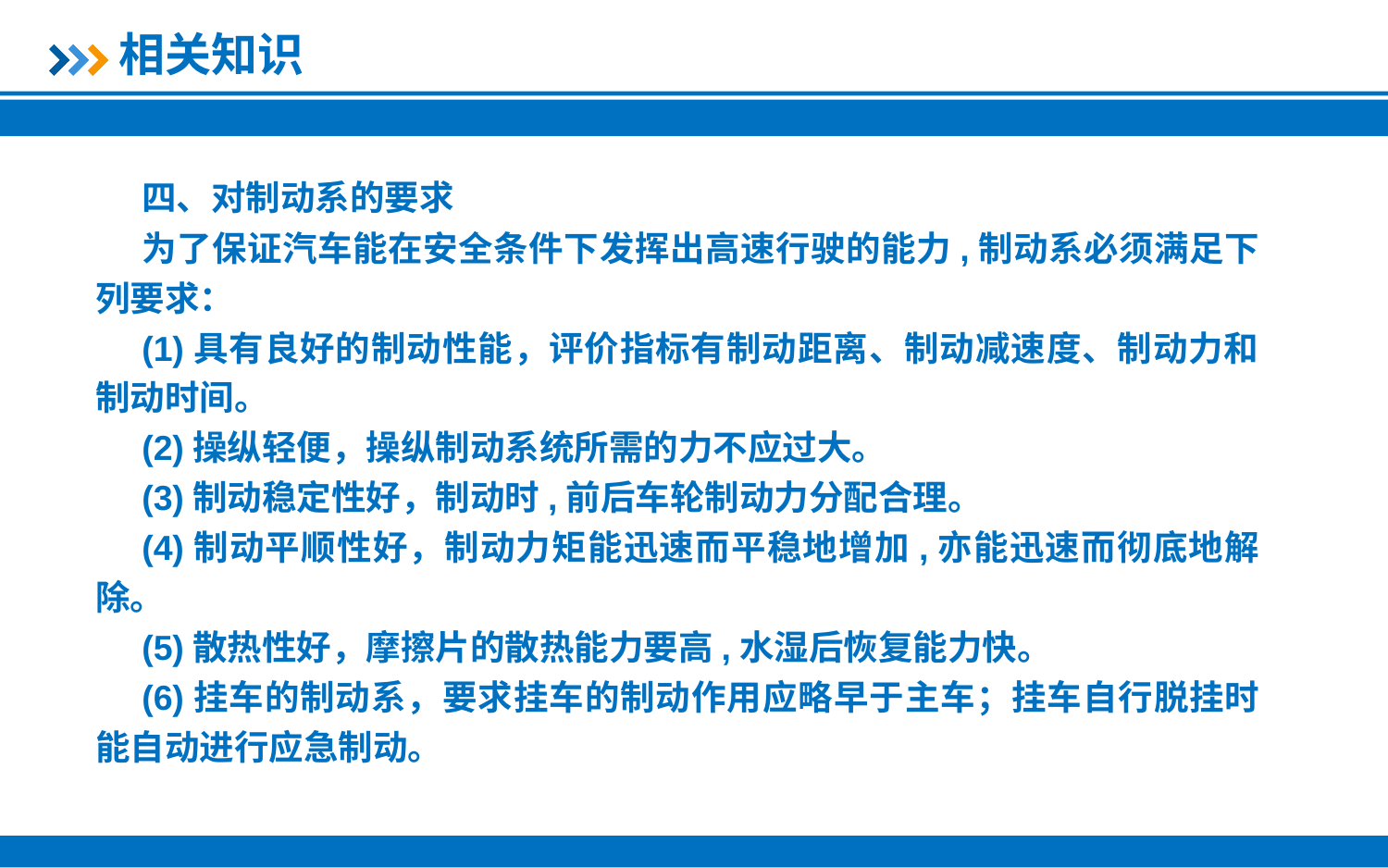

相关知识
四、对制动系的要求
为了保证汽车能在安全条件下发挥出高速行驶的能力,制动系必须满足下列要求：
(1)具有良好的制动性能，评价指标有制动距离、制动减速度、制动力和制动时间。
(2)操纵轻便，操纵制动系统所需的力不应过大。
(3)制动稳定性好，制动时,前后车轮制动力分配合理。
(4)制动平顺性好，制动力矩能迅速而平稳地增加,亦能迅速而彻底地解除。
(5)散热性好，摩擦片的散热能力要高,水湿后恢复能力快。
(6)挂车的制动系，要求挂车的制动作用应略早于主车；挂车自行脱挂时能自动进行应急制动。